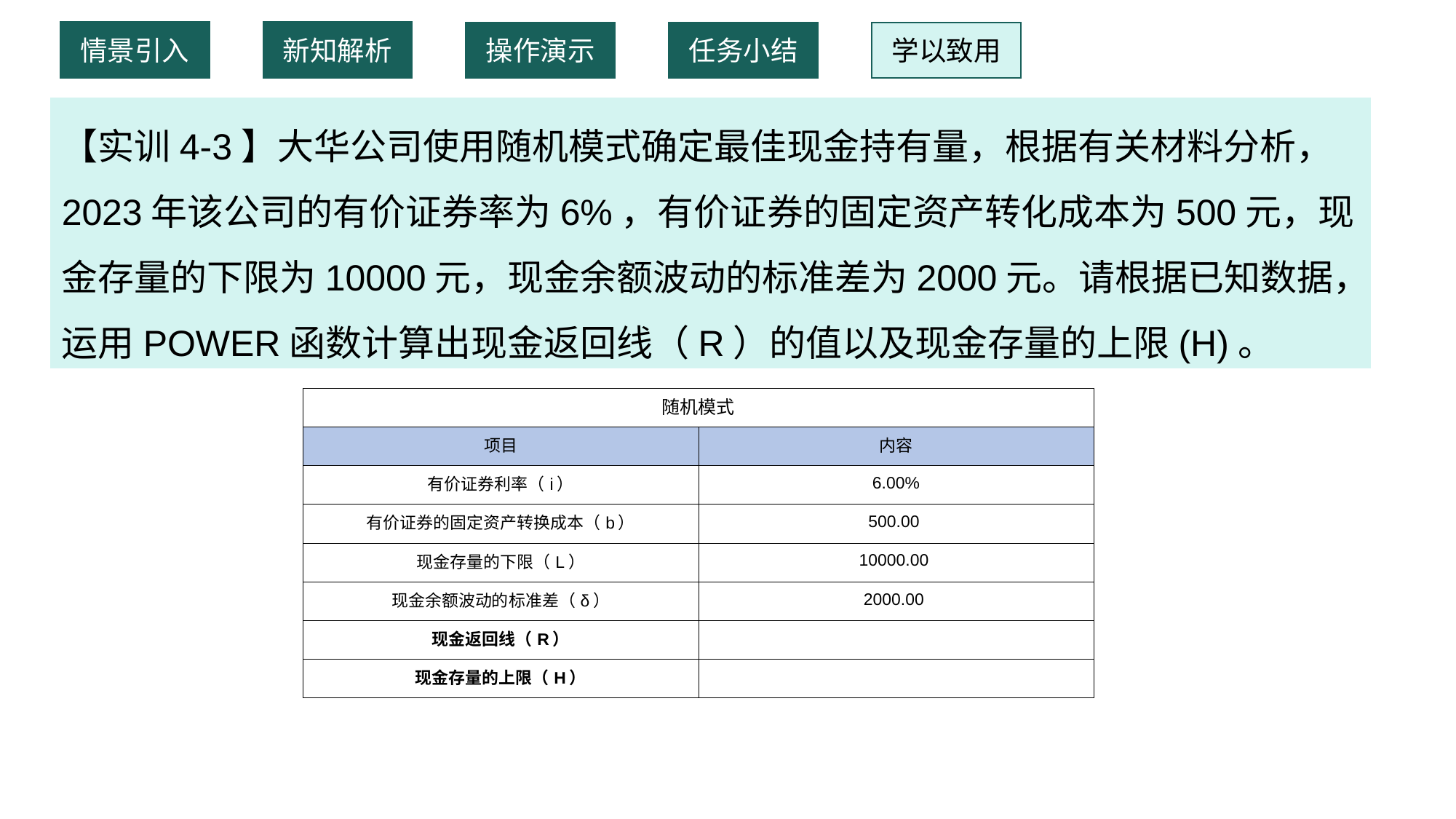

情景引入
新知解析
操作演示
任务小结
学以致用
【实训4-3】大华公司使用随机模式确定最佳现金持有量，根据有关材料分析，2023年该公司的有价证券率为6%，有价证券的固定资产转化成本为500元，现金存量的下限为10000元，现金余额波动的标准差为2000元。请根据已知数据，运用POWER函数计算出现金返回线（R）的值以及现金存量的上限(H)。

| 随机模式 |  |
| --- | --- |
| 项目 | 内容 |
| 有价证券利率（i） | 6.00% |
| 有价证券的固定资产转换成本（b） | 500.00 |
| 现金存量的下限（L） | 10000.00 |
| 现金余额波动的标准差（δ） | 2000.00 |
| 现金返回线（R） |  |
| 现金存量的上限（H） |  |